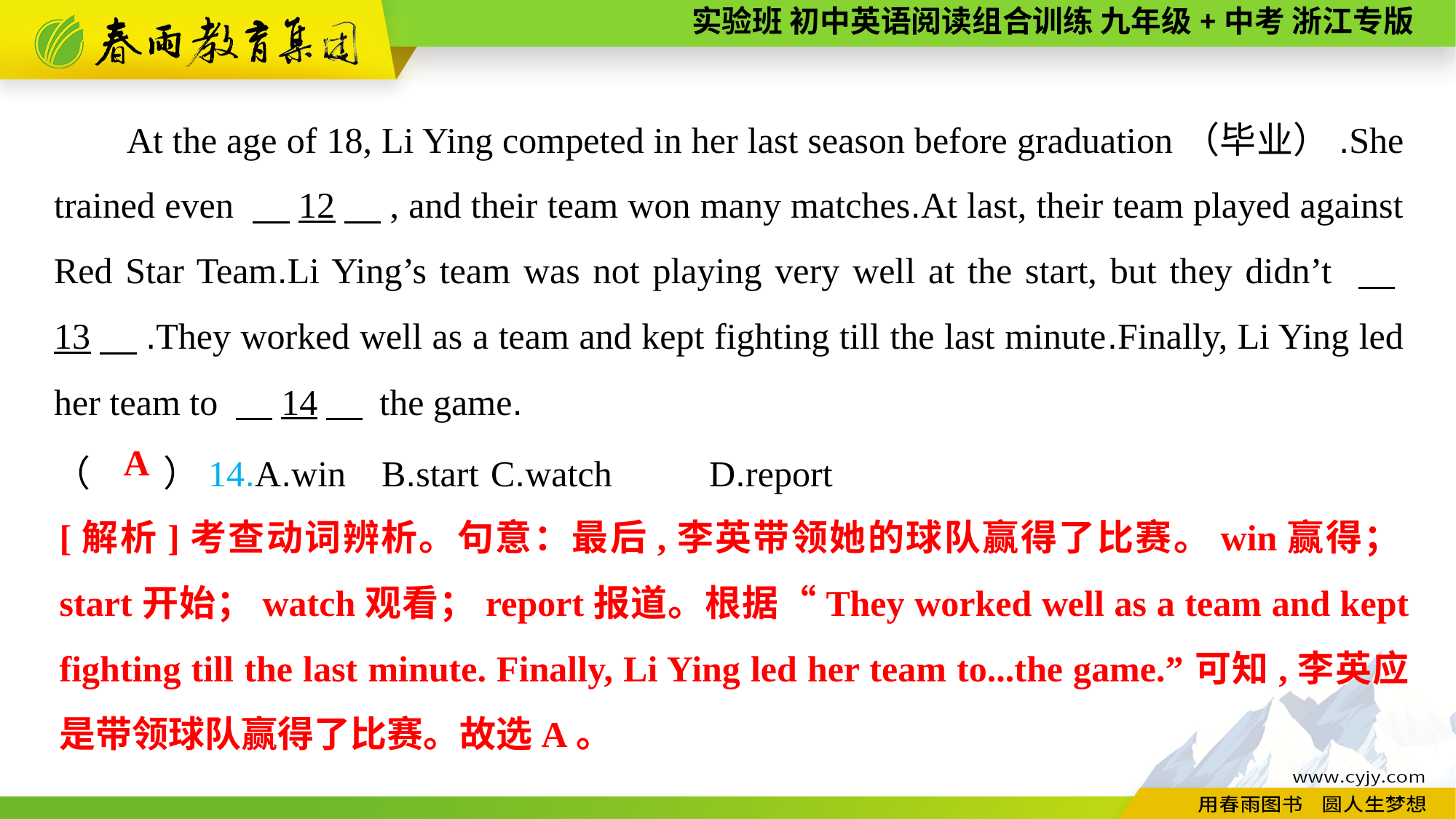

At the age of 18, Li Ying competed in her last season before graduation（毕业）.She trained even 　12　, and their team won many matches.At last, their team played against Red Star Team.Li Ying’s team was not playing very well at the start, but they didn’t 　13　.They worked well as a team and kept fighting till the last minute.Finally, Li Ying led her team to 　14　 the game.
（　　）14.A.win	B.start	C.watch	D.report
A
[解析]考查动词辨析。句意：最后,李英带领她的球队赢得了比赛。win赢得；start开始；watch观看；report报道。根据“They worked well as a team and kept fighting till the last minute. Finally, Li Ying led her team to...the game.”可知,李英应是带领球队赢得了比赛。故选A。